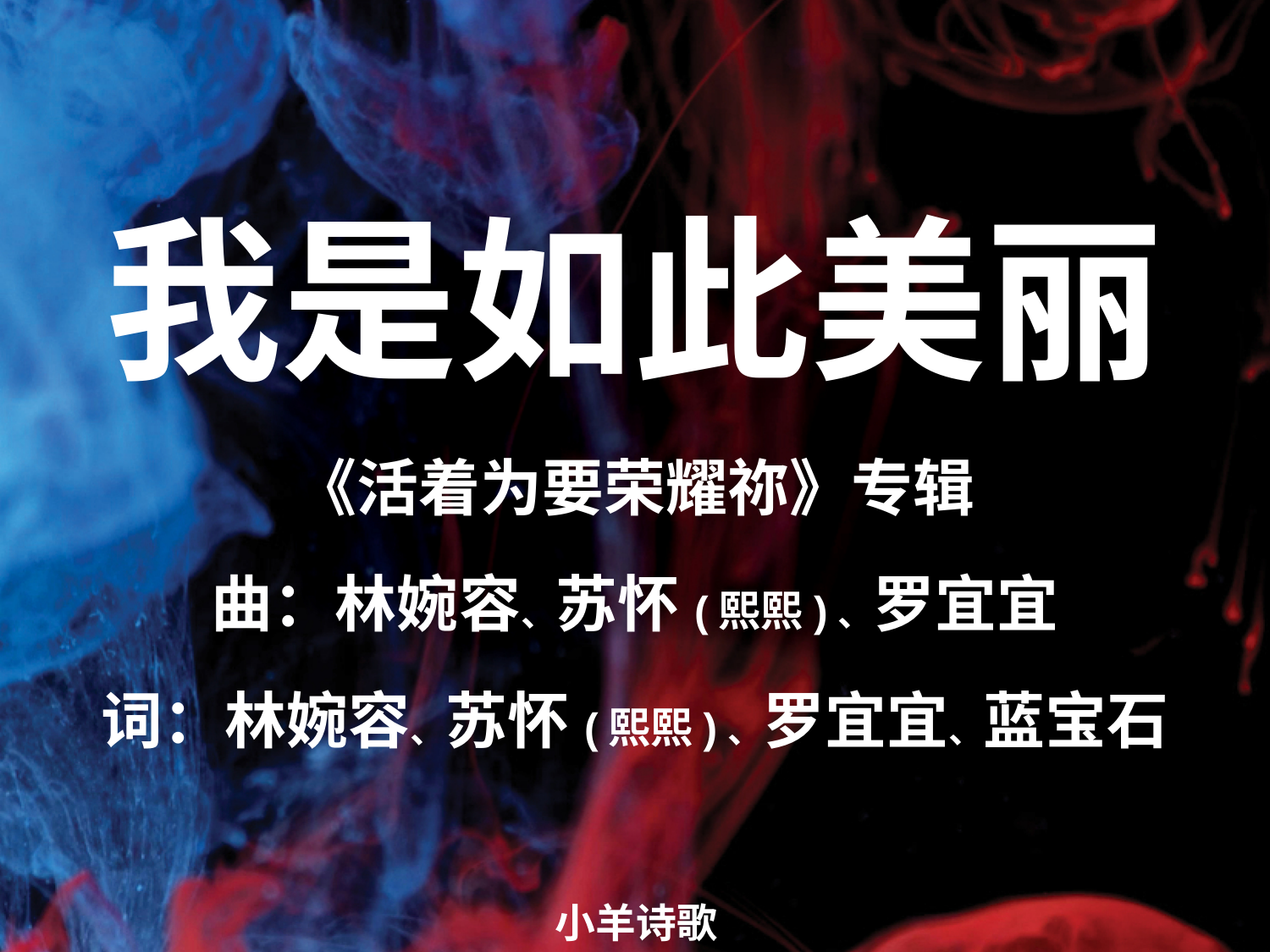

我是如此美丽

# 《活着为要荣耀祢》专辑 曲：林婉容、苏怀(熙熙)、罗宜宜 词：林婉容、苏怀(熙熙)、罗宜宜、蓝宝石
小羊诗歌